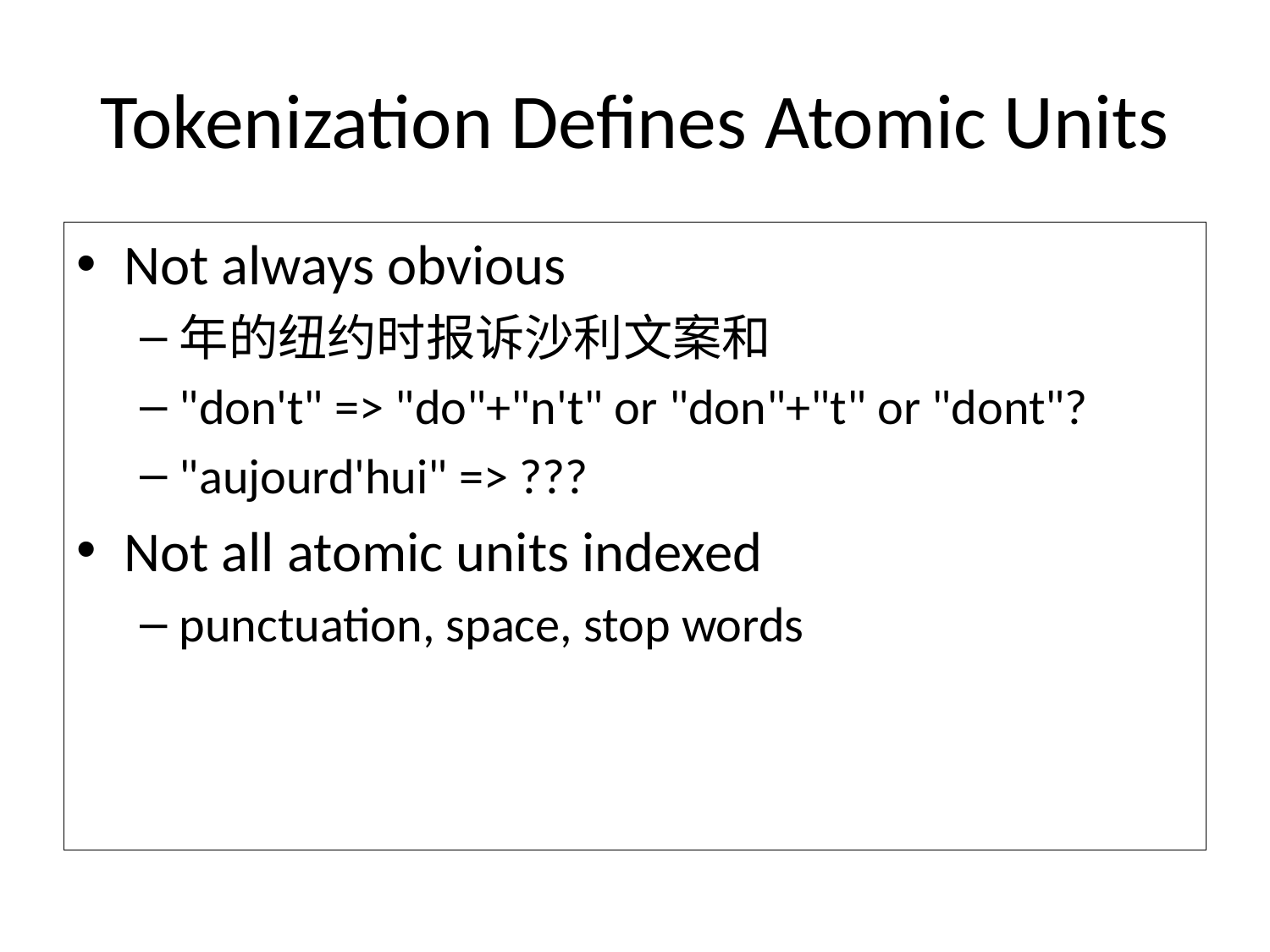

# Tokenization Defines Atomic Units
Not always obvious
年的纽约时报诉沙利文案和
"don't" => "do"+"n't" or "don"+"t" or "dont"?
"aujourd'hui" => ???
Not all atomic units indexed
punctuation, space, stop words